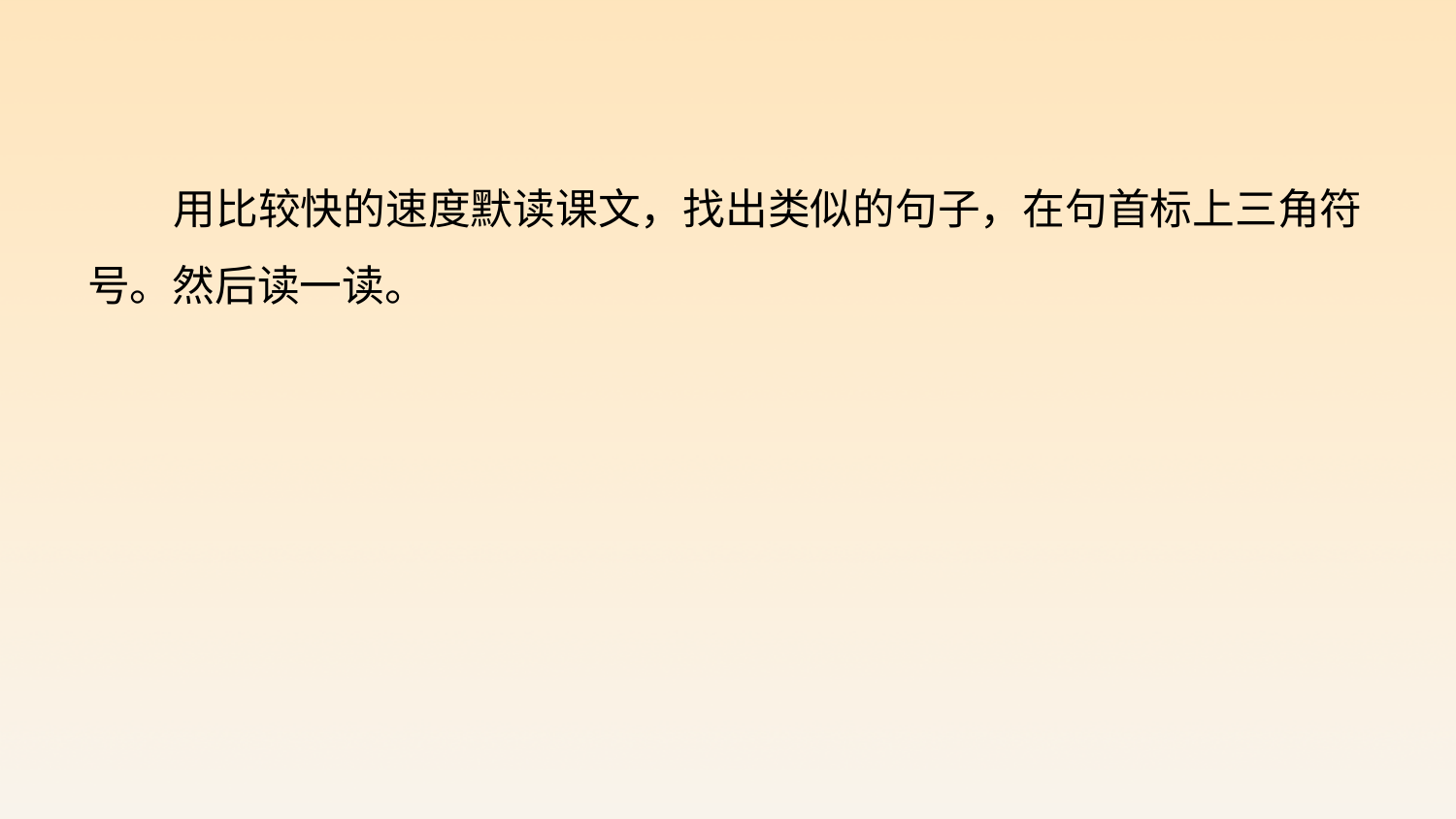

用比较快的速度默读课文，找出类似的句子，在句首标上三角符号。然后读一读。